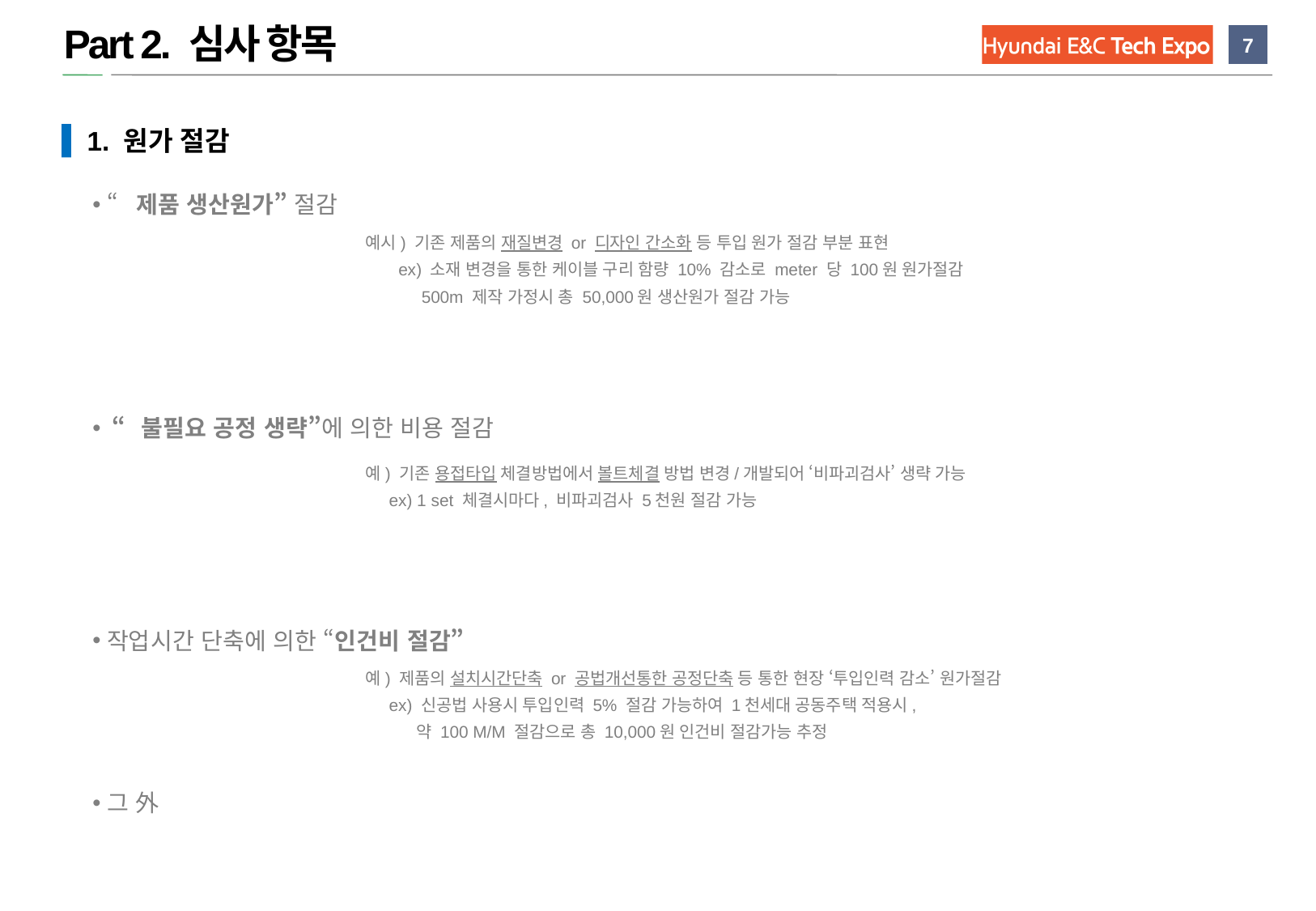

Part 2. 심사 항목
    1. 원가 절감

“제품 생산원가” 절감
예시) 기존 제품의 재질변경 or 디자인 간소화 등 투입 원가 절감 부분 표현
       ex) 소재 변경을 통한 케이블 구리 함량 10% 감소로 meter 당 100원 원가절감
            500m 제작 가정시 총 50,000원 생산원가 절감 가능
 “불필요 공정 생략”에 의한 비용 절감
예) 기존 용접타입 체결방법에서 볼트체결 방법 변경/개발되어 ‘비파괴검사’ 생략 가능
     ex) 1 set 체결시마다, 비파괴검사 5천원 절감 가능
작업시간 단축에 의한 “인건비 절감”
예) 제품의 설치시간단축 or 공법개선통한 공정단축 등 통한 현장 ‘투입인력 감소’ 원가절감
     ex) 신공법 사용시 투입인력 5% 절감 가능하여 1천세대 공동주택 적용시,
          약 100 M/M 절감으로 총 10,000원 인건비 절감가능 추정
그 外